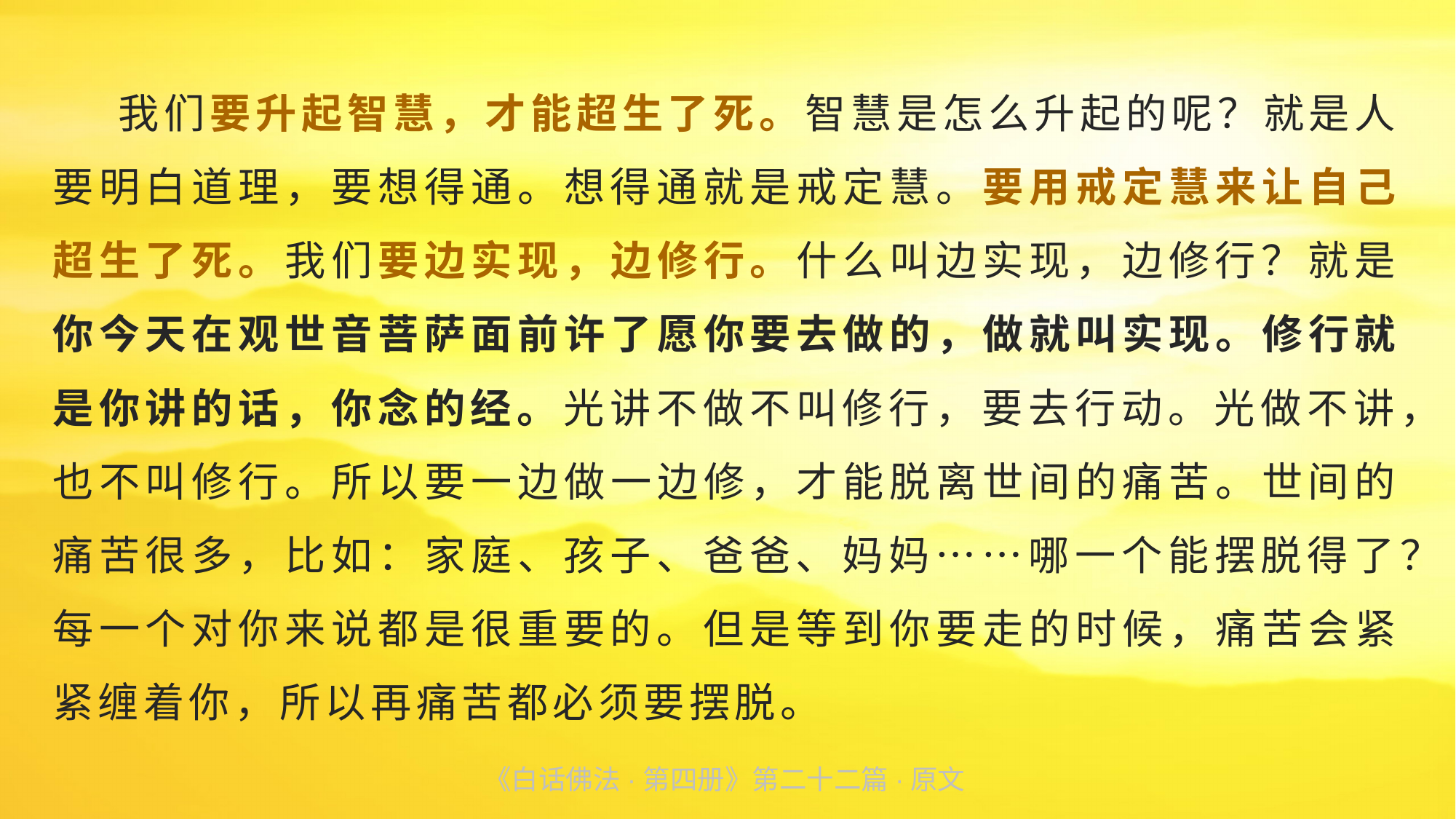

我们要升起智慧，才能超生了死。智慧是怎么升起的呢？就是人要明白道理，要想得通。想得通就是戒定慧。要用戒定慧来让自己超生了死。我们要边实现，边修行。什么叫边实现，边修行？就是你今天在观世音菩萨面前许了愿你要去做的，做就叫实现。修行就是你讲的话，你念的经。光讲不做不叫修行，要去行动。光做不讲，也不叫修行。所以要一边做一边修，才能脱离世间的痛苦。世间的痛苦很多，比如：家庭、孩子、爸爸、妈妈……哪一个能摆脱得了？每一个对你来说都是很重要的。但是等到你要走的时候，痛苦会紧紧缠着你，所以再痛苦都必须要摆脱。
《白话佛法·第四册》第二十二篇·原文